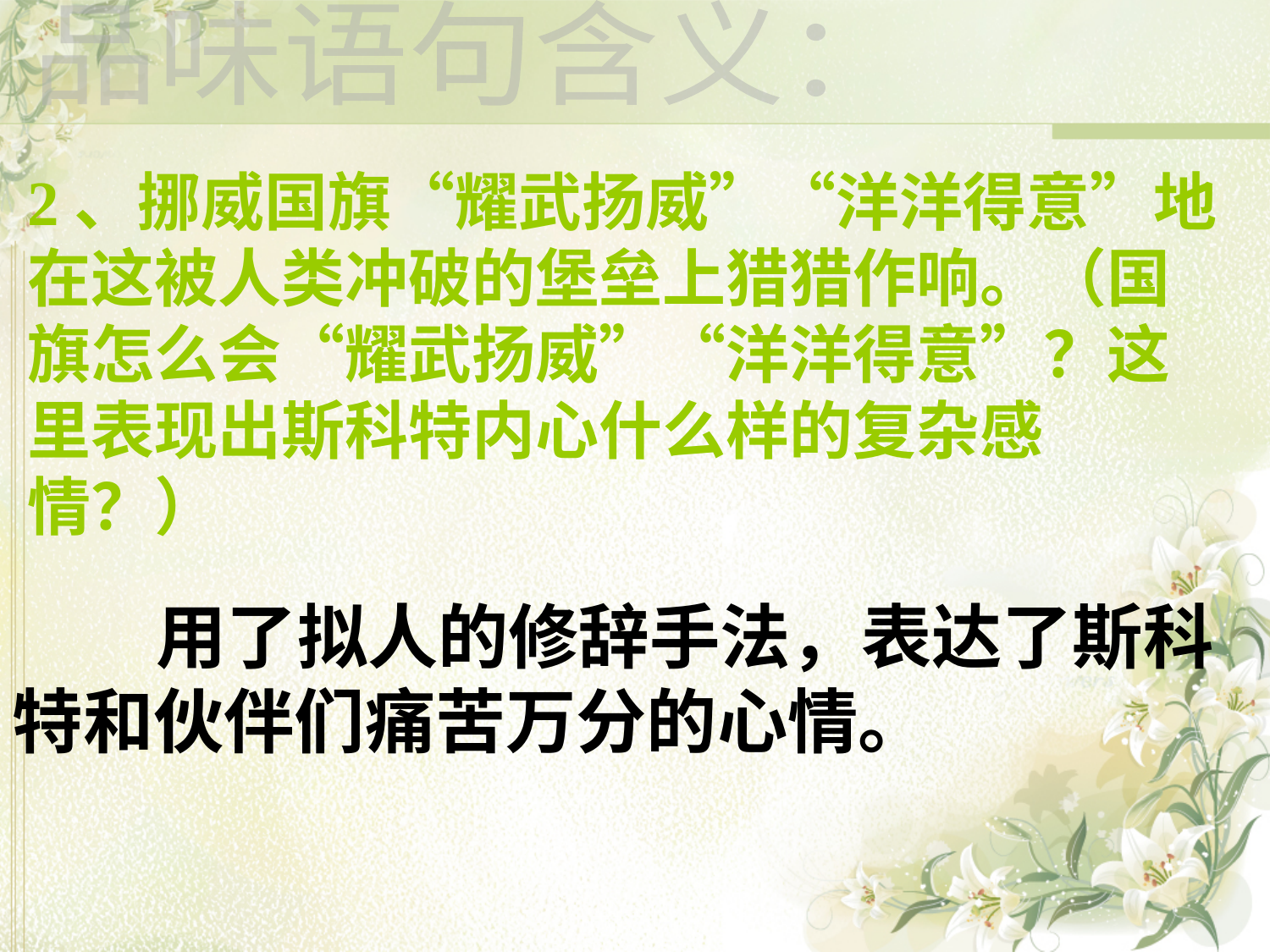

品味语句含义：
2、挪威国旗“耀武扬威”“洋洋得意”地在这被人类冲破的堡垒上猎猎作响。（国旗怎么会“耀武扬威”“洋洋得意”？这里表现出斯科特内心什么样的复杂感情？）
        用了拟人的修辞手法，表达了斯科特和伙伴们痛苦万分的心情。